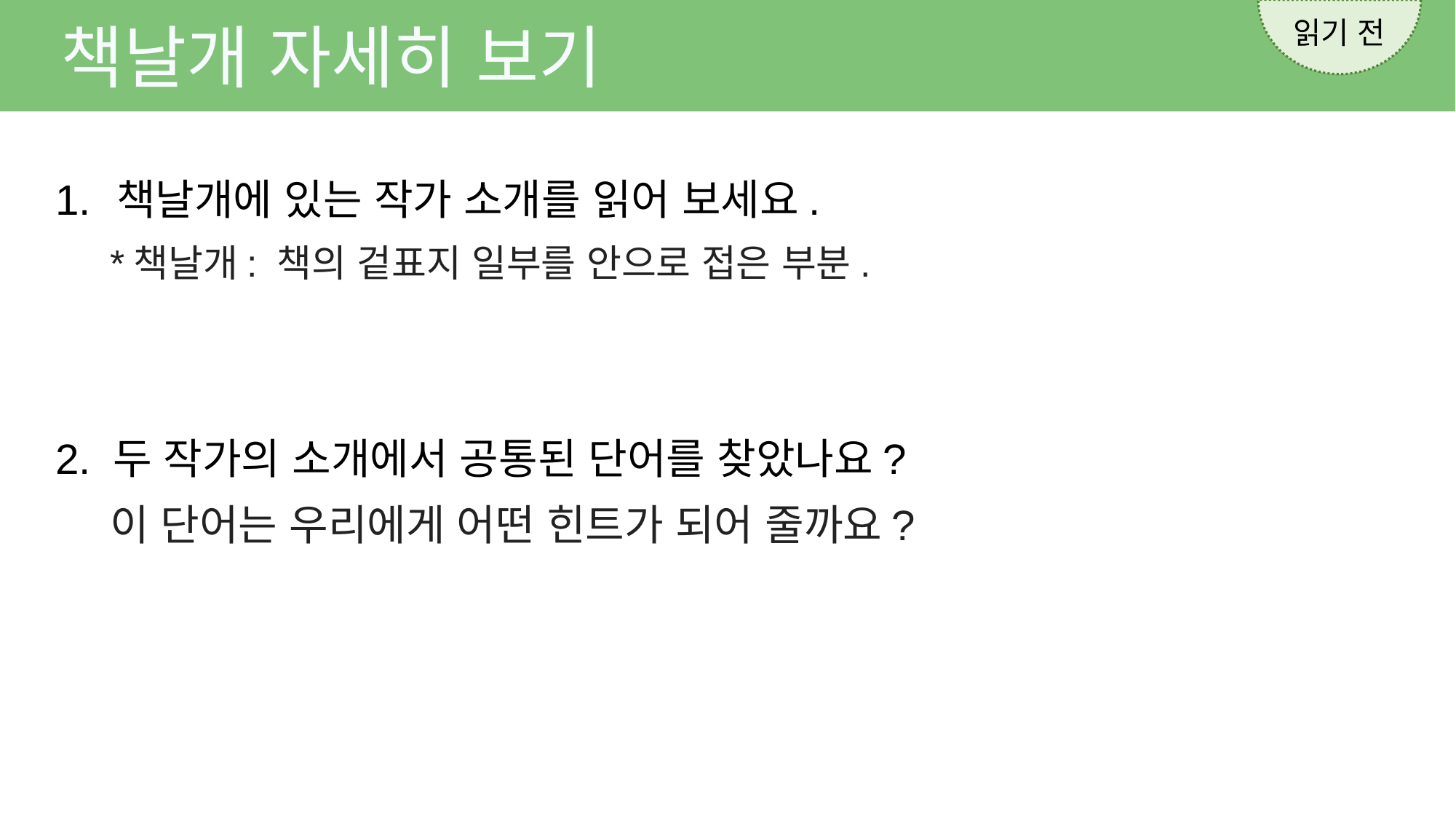

읽기 전

책날개 자세히 보기
책날개에 있는 작가 소개를 읽어 보세요.
*책날개: 책의 겉표지 일부를 안으로 접은 부분.

2. 두 작가의 소개에서 공통된 단어를 찾았나요?
이 단어는 우리에게 어떤 힌트가 되어 줄까요?